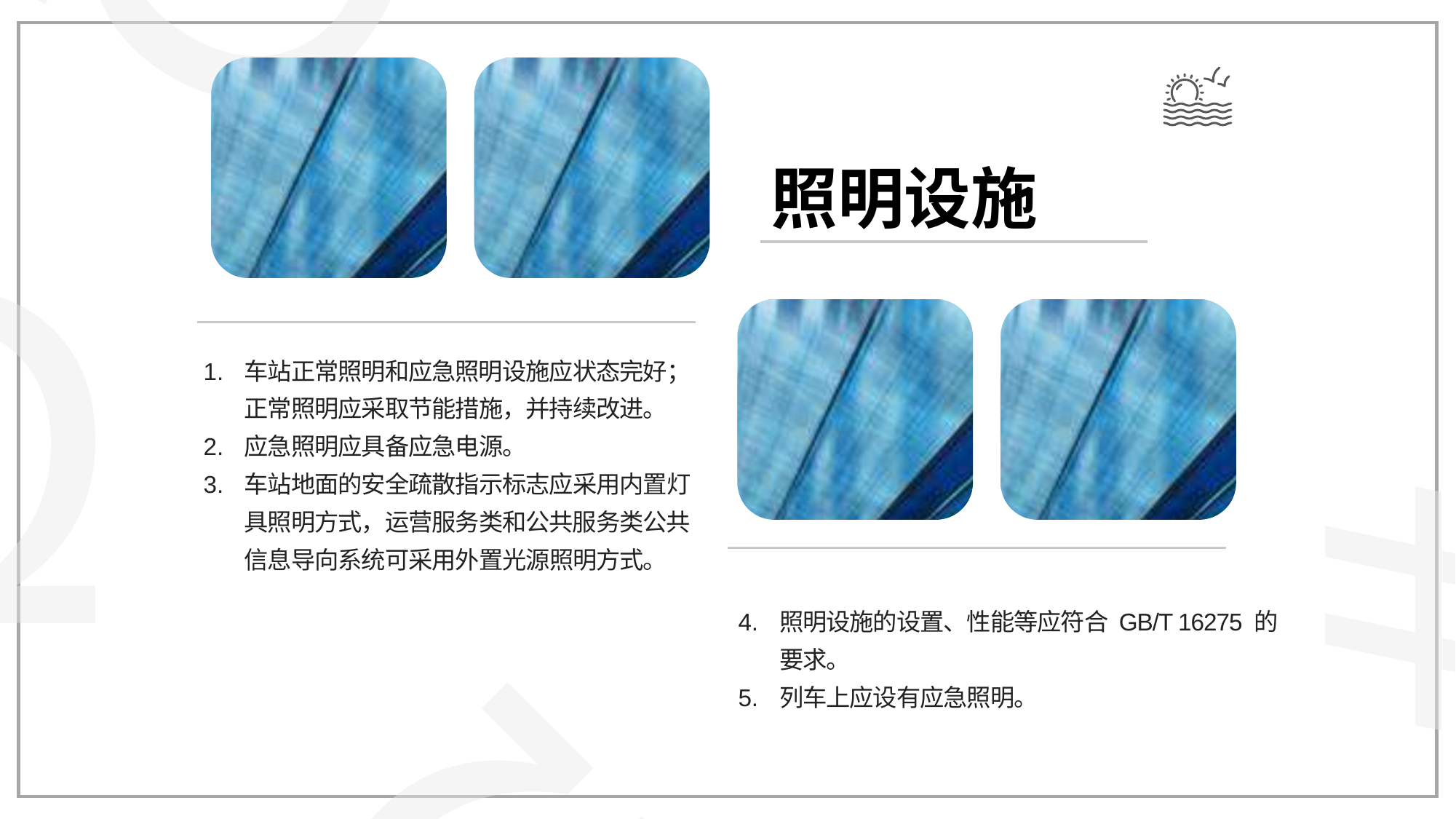

照明设施

车站正常照明和应急照明设施应状态完好；正常照明应采取节能措施，并持续改进。
应急照明应具备应急电源。
车站地面的安全疏散指示标志应采用内置灯具照明方式，运营服务类和公共服务类公共信息导向系统可采用外置光源照明方式。

照明设施的设置、性能等应符合 GB/T 16275 的要求。
列车上应设有应急照明。